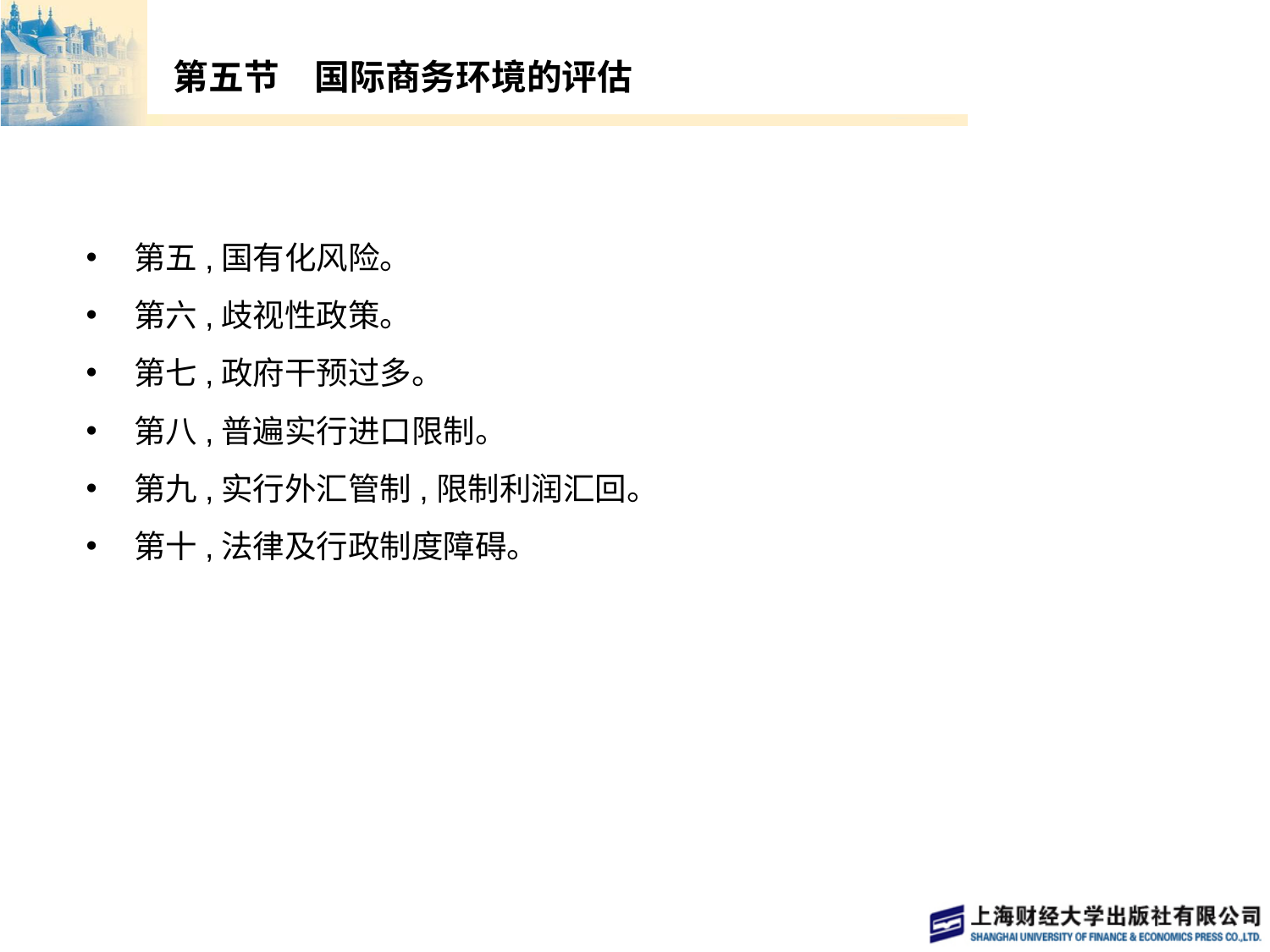

# 第五节　国际商务环境的评估
第五,国有化风险。
第六,歧视性政策。
第七,政府干预过多。
第八,普遍实行进口限制。
第九,实行外汇管制,限制利润汇回。
第十,法律及行政制度障碍。